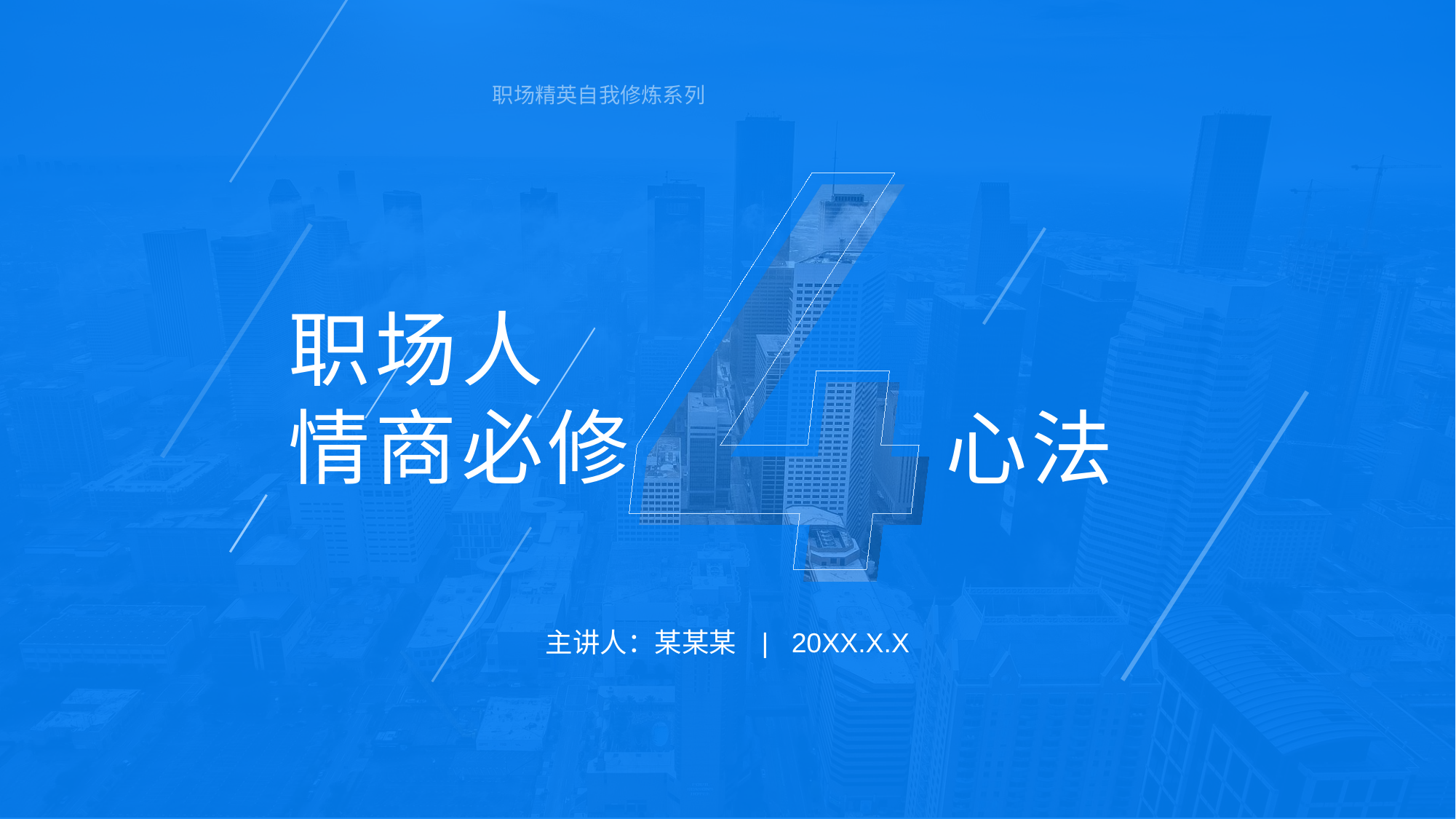

职场精英自我修炼系列
职场人
情商必修
心法
主讲人：某某某   |   20XX.X.X